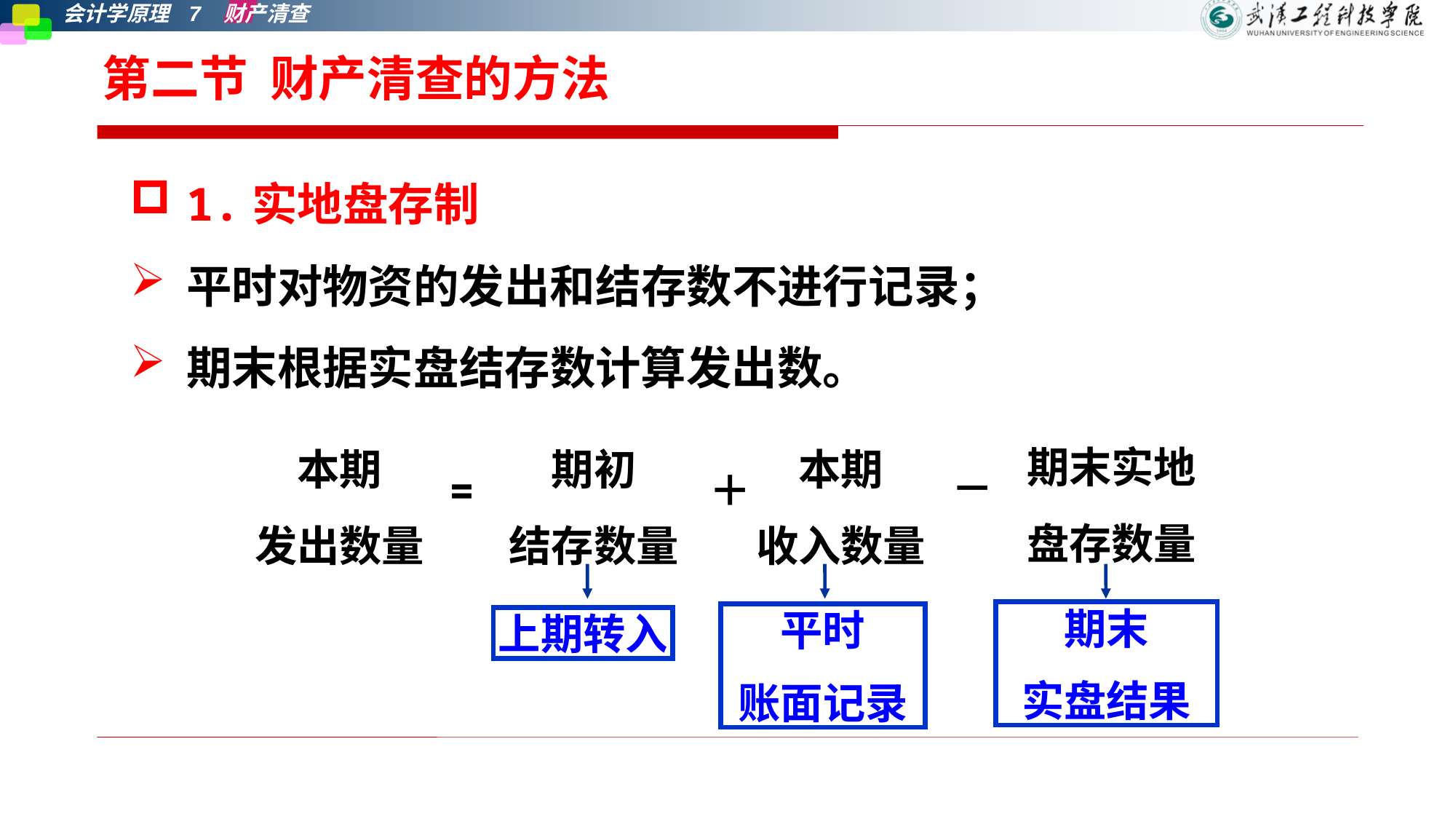

# 第二节  财产清查的方法
1.实地盘存制
平时对物资的发出和结存数不进行记录；
期末根据实盘结存数计算发出数。
期末实地盘存数量
本期
发出数量
期初
结存数量
本期
收入数量
－
=
＋

期末
实盘结果
平时
账面记录
上期转入